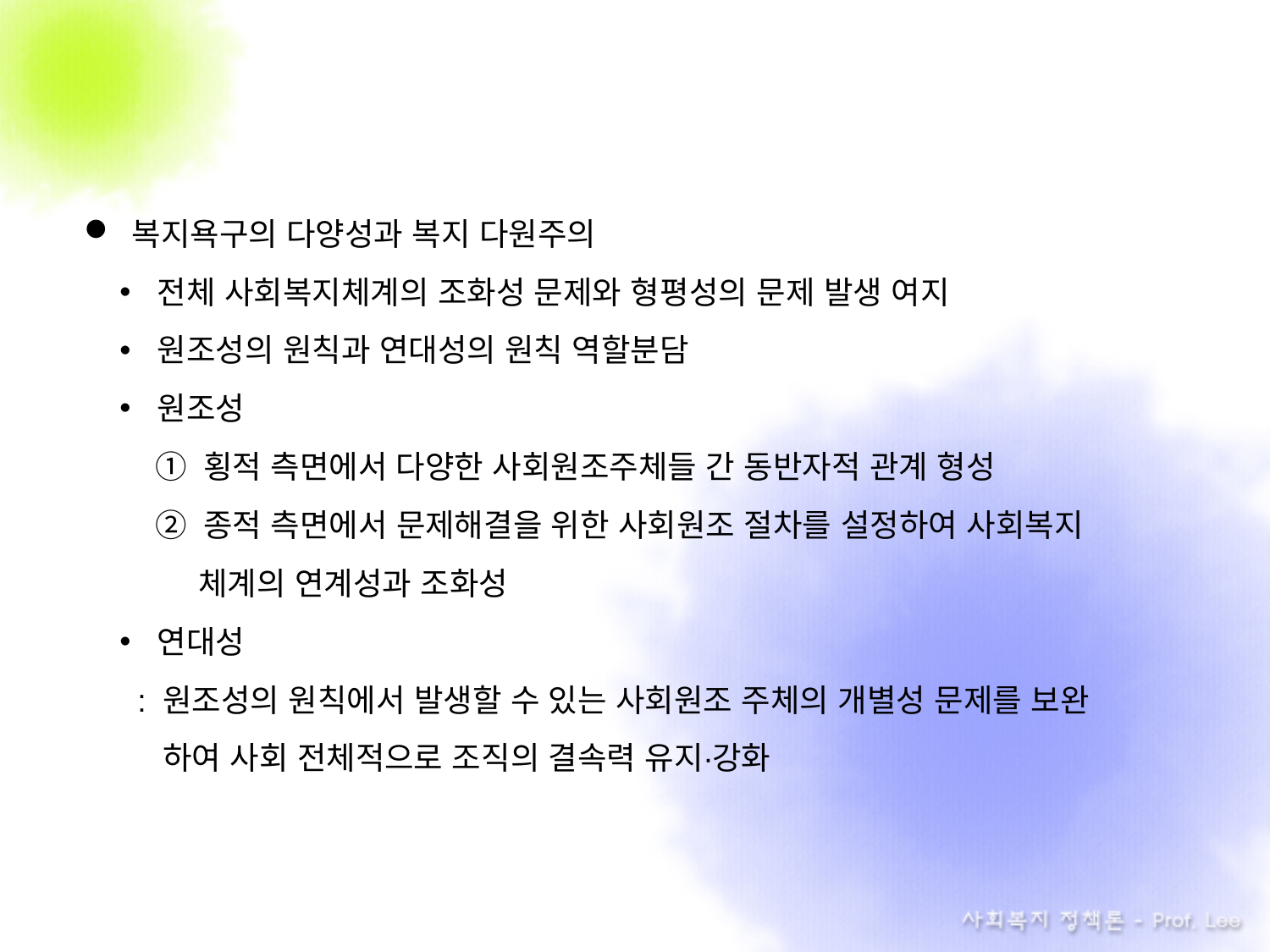

복지욕구의 다양성과 복지 다원주의
전체 사회복지체계의 조화성 문제와 형평성의 문제 발생 여지
원조성의 원칙과 연대성의 원칙 역할분담
원조성
    ① 횡적 측면에서 다양한 사회원조주체들 간 동반자적 관계 형성
    ② 종적 측면에서 문제해결을 위한 사회원조 절차를 설정하여 사회복지
        체계의 연계성과 조화성
연대성
  : 원조성의 원칙에서 발생할 수 있는 사회원조 주체의 개별성 문제를 보완
    하여 사회 전체적으로 조직의 결속력 유지∙강화